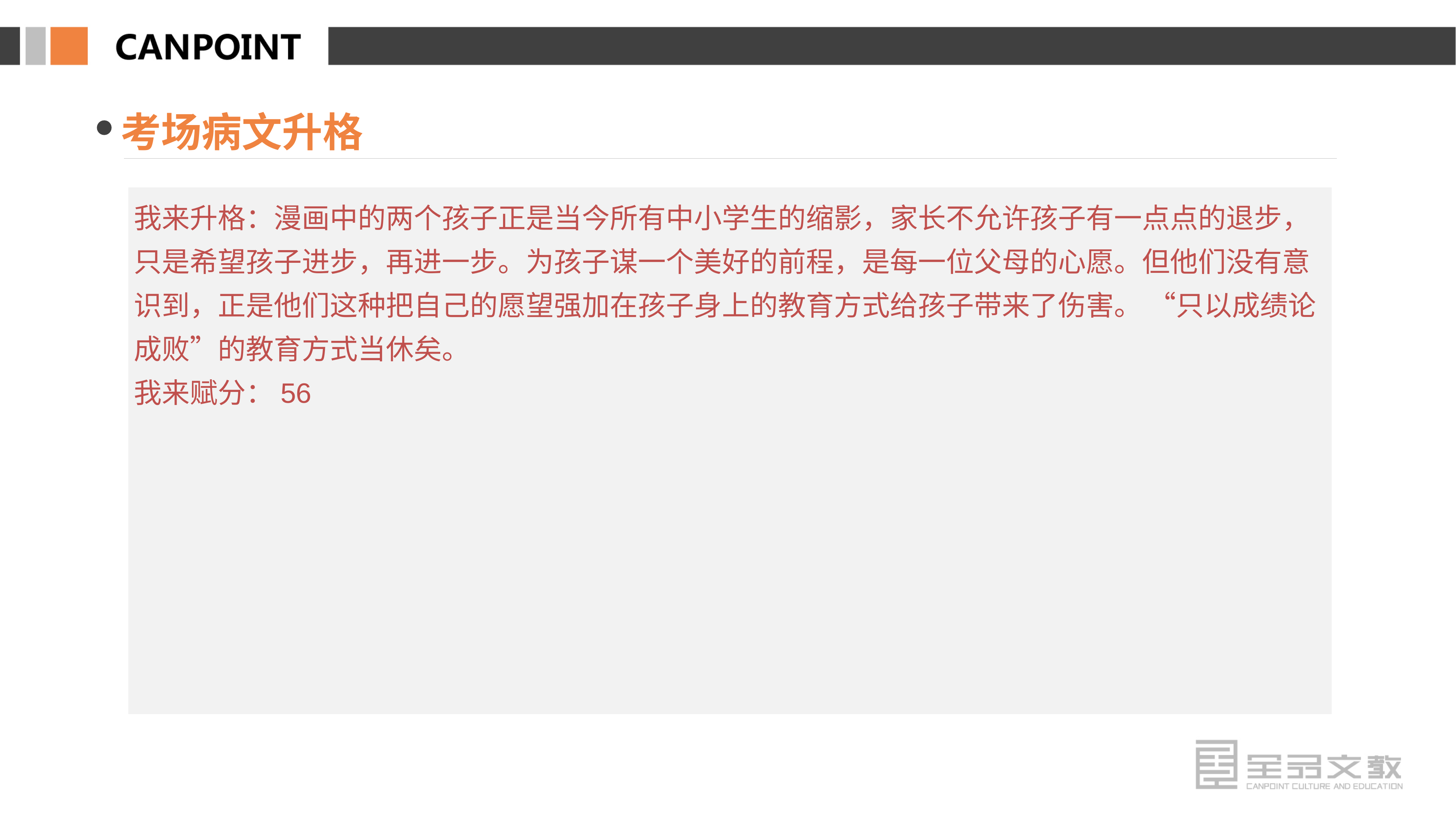

考场病文升格

我来升格：漫画中的两个孩子正是当今所有中小学生的缩影，家长不允许孩子有一点点的退步，只是希望孩子进步，再进一步。为孩子谋一个美好的前程，是每一位父母的心愿。但他们没有意识到，正是他们这种把自己的愿望强加在孩子身上的教育方式给孩子带来了伤害。 “只以成绩论成败”的教育方式当休矣。
我来赋分：56